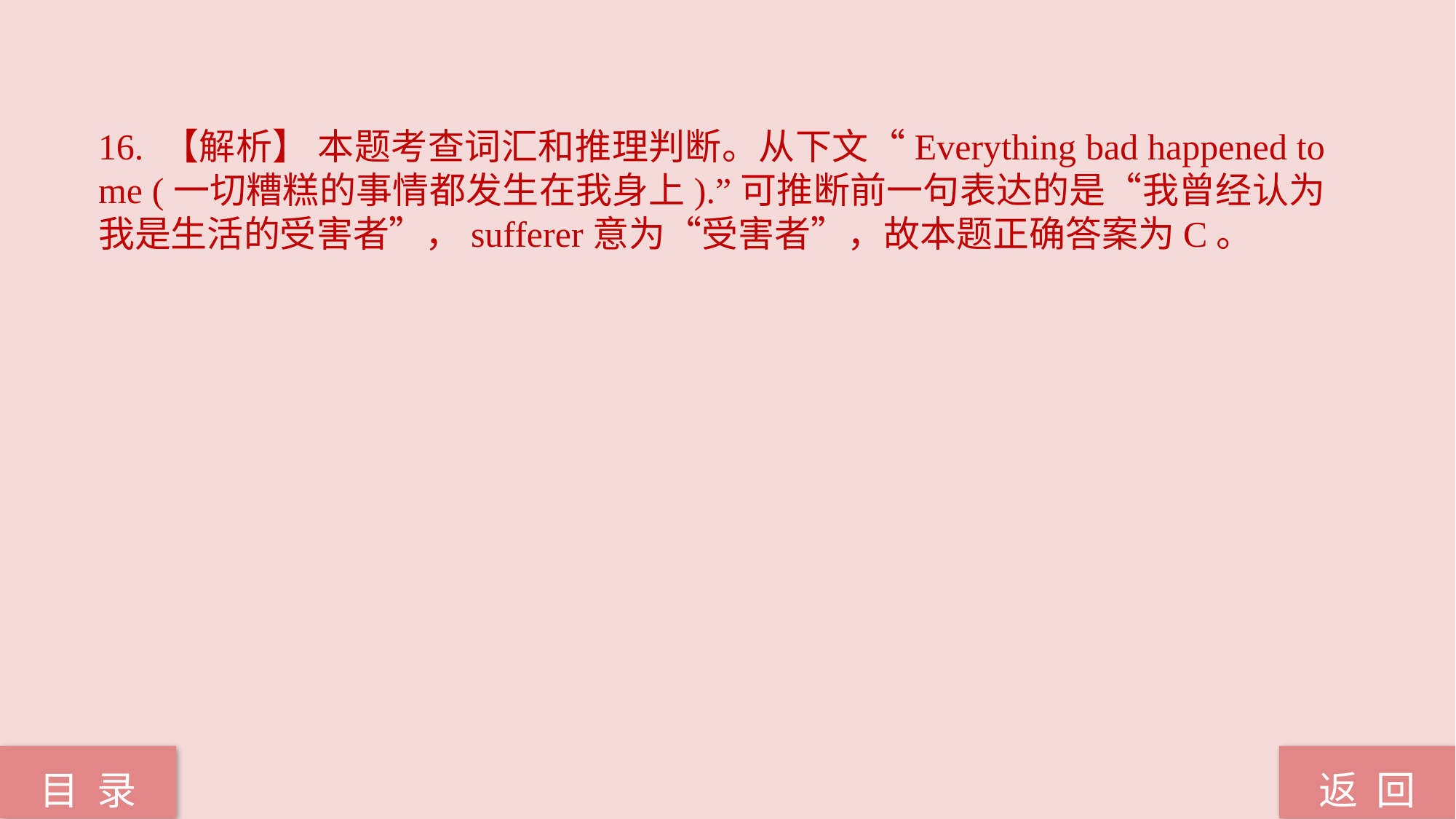

16. 【解析】 本题考查词汇和推理判断。从下文“Everything bad happened to me (一切糟糕的事情都发生在我身上).”可推断前一句表达的是“我曾经认为我是生活的受害者”，sufferer意为“受害者”，故本题正确答案为C。
返  回